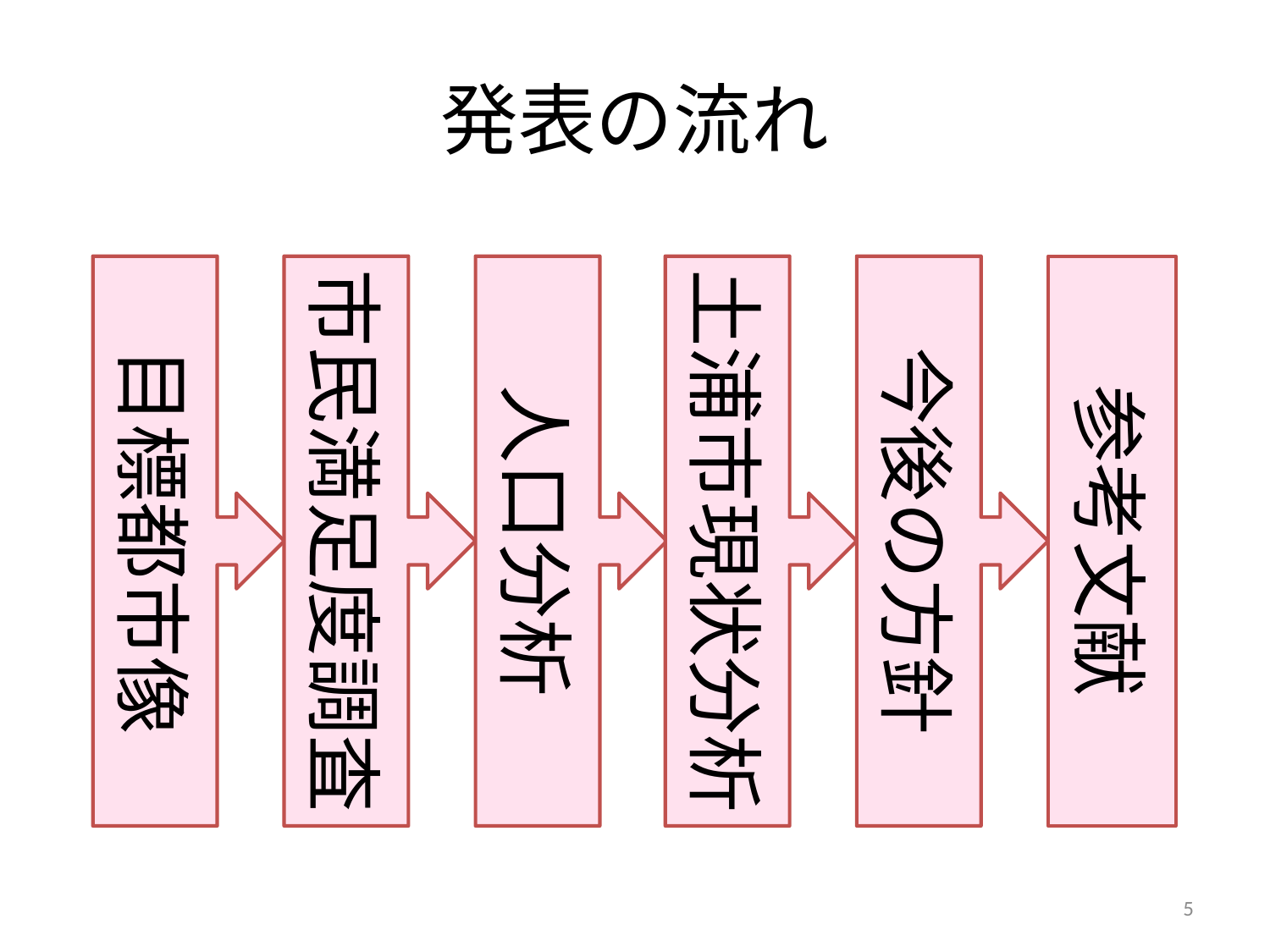

# 発表の流れ
目標都市像
市民満足度調査
人口分析
土浦市現状分析
今後の方針
参考文献
5